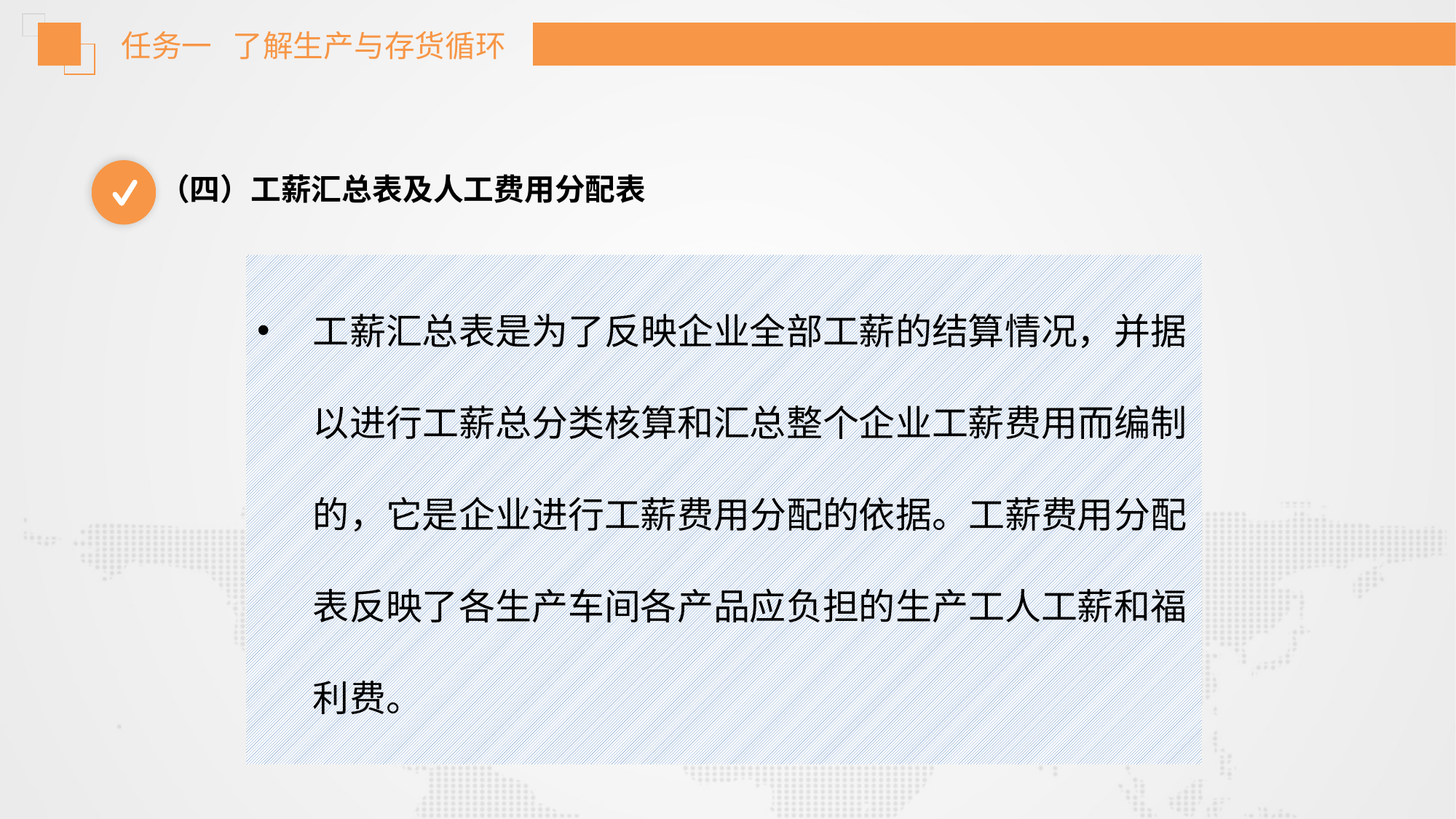

任务一   了解生产与存货循环

（四）工薪汇总表及人工费用分配表

工薪汇总表是为了反映企业全部工薪的结算情况，并据以进行工薪总分类核算和汇总整个企业工薪费用而编制的，它是企业进行工薪费用分配的依据。工薪费用分配表反映了各生产车间各产品应负担的生产工人工薪和福利费。